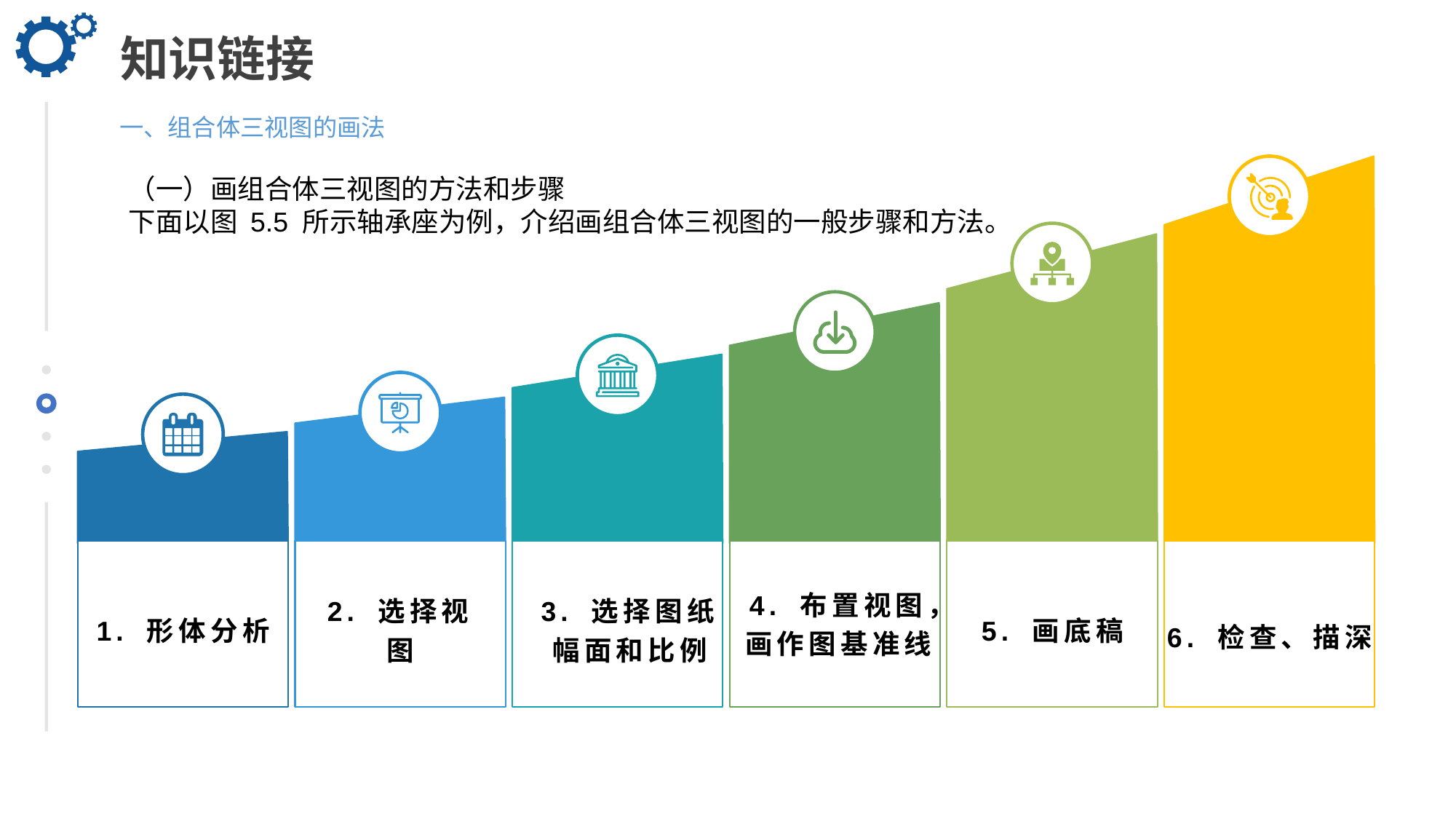

知识链接
一、组合体三视图的画法

（一）画组合体三视图的方法和步骤
下面以图 5.5 所示轴承座为例，介绍画组合体三视图的一般步骤和方法。

4. 布置视图，画作图基准线
3. 选择图纸幅面和比例
6. 检查、描深
5. 画底稿
1. 形体分析
2. 选择视图
15